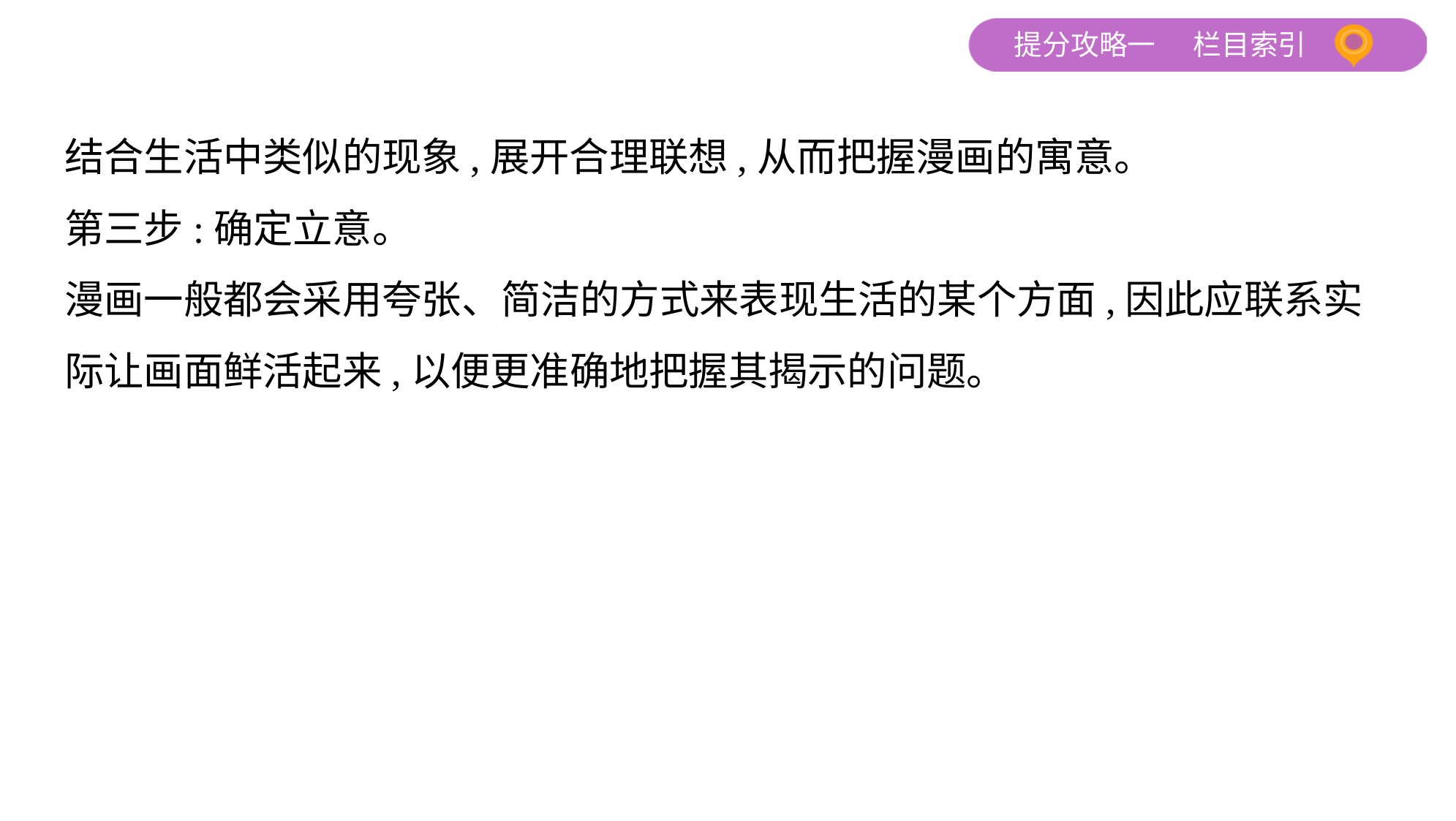

结合生活中类似的现象,展开合理联想,从而把握漫画的寓意。
第三步:确定立意。
漫画一般都会采用夸张、简洁的方式来表现生活的某个方面,因此应联系实
际让画面鲜活起来,以便更准确地把握其揭示的问题。